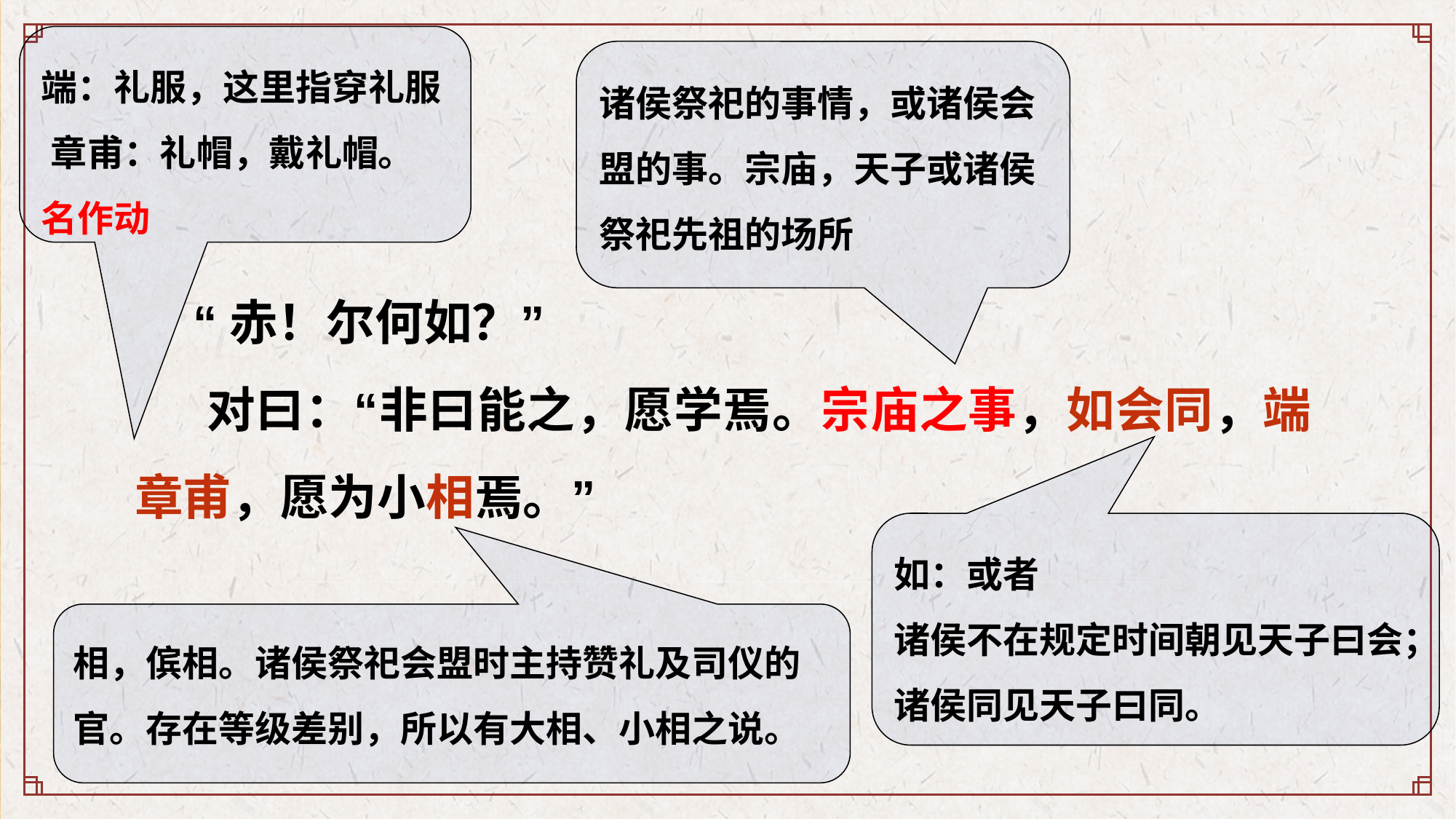

端：礼服，这里指穿礼服  章甫：礼帽，戴礼帽。
名作动
诸侯祭祀的事情，或诸侯会盟的事。宗庙，天子或诸侯祭祀先祖的场所

  “赤！尔何如？”
  对曰：“非曰能之，愿学焉。宗庙之事，如会同，端章甫，愿为小相焉。”

如：或者
诸侯不在规定时间朝见天子曰会；诸侯同见天子曰同。
相，傧相。诸侯祭祀会盟时主持赞礼及司仪的官。存在等级差别，所以有大相、小相之说。